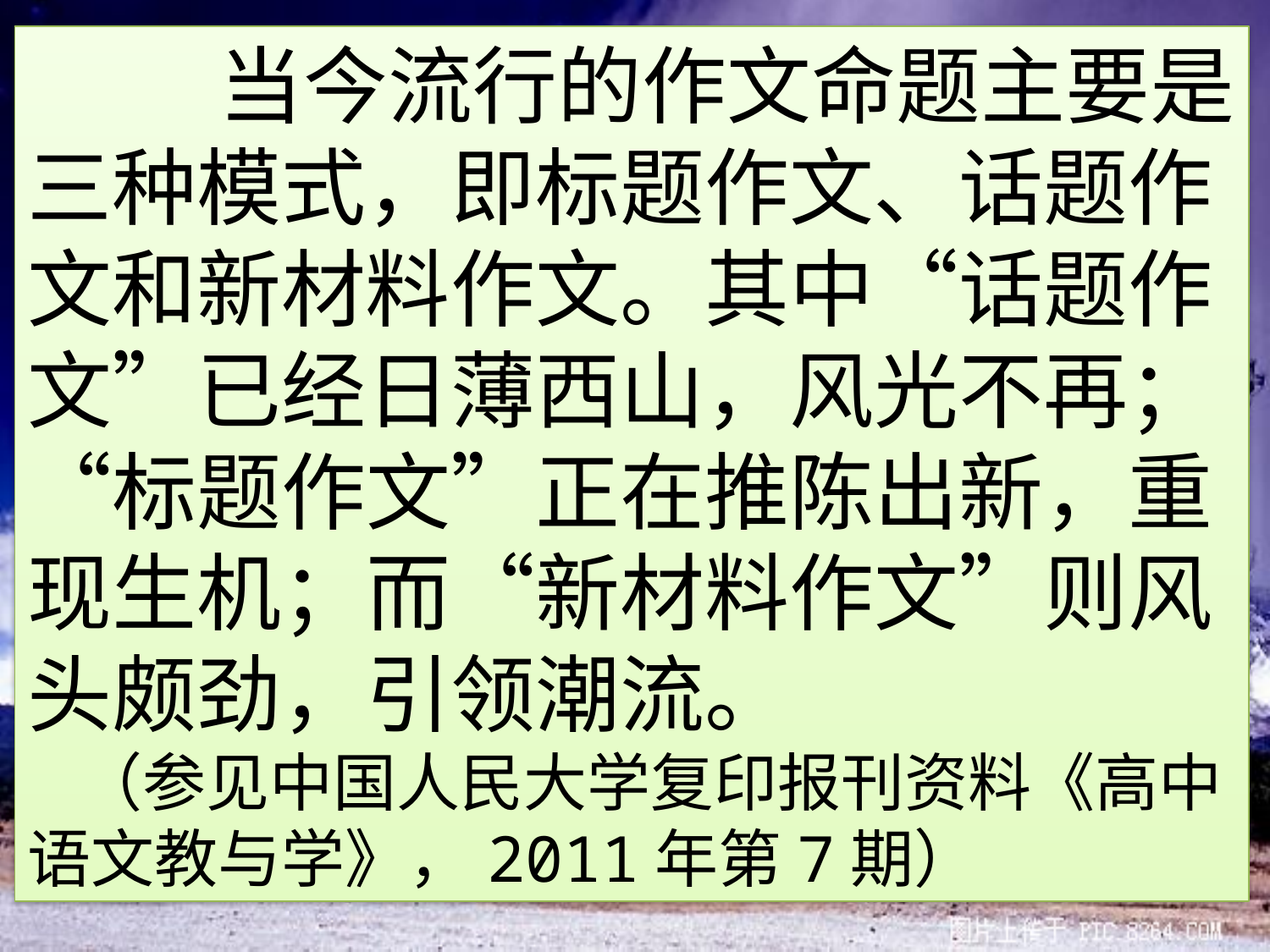

当今流行的作文命题主要是三种模式，即标题作文、话题作文和新材料作文。其中“话题作文”已经日薄西山，风光不再；“标题作文”正在推陈出新，重现生机；而“新材料作文”则风头颇劲，引领潮流。
   （参见中国人民大学复印报刊资料《高中语文教与学》，2011年第7期）